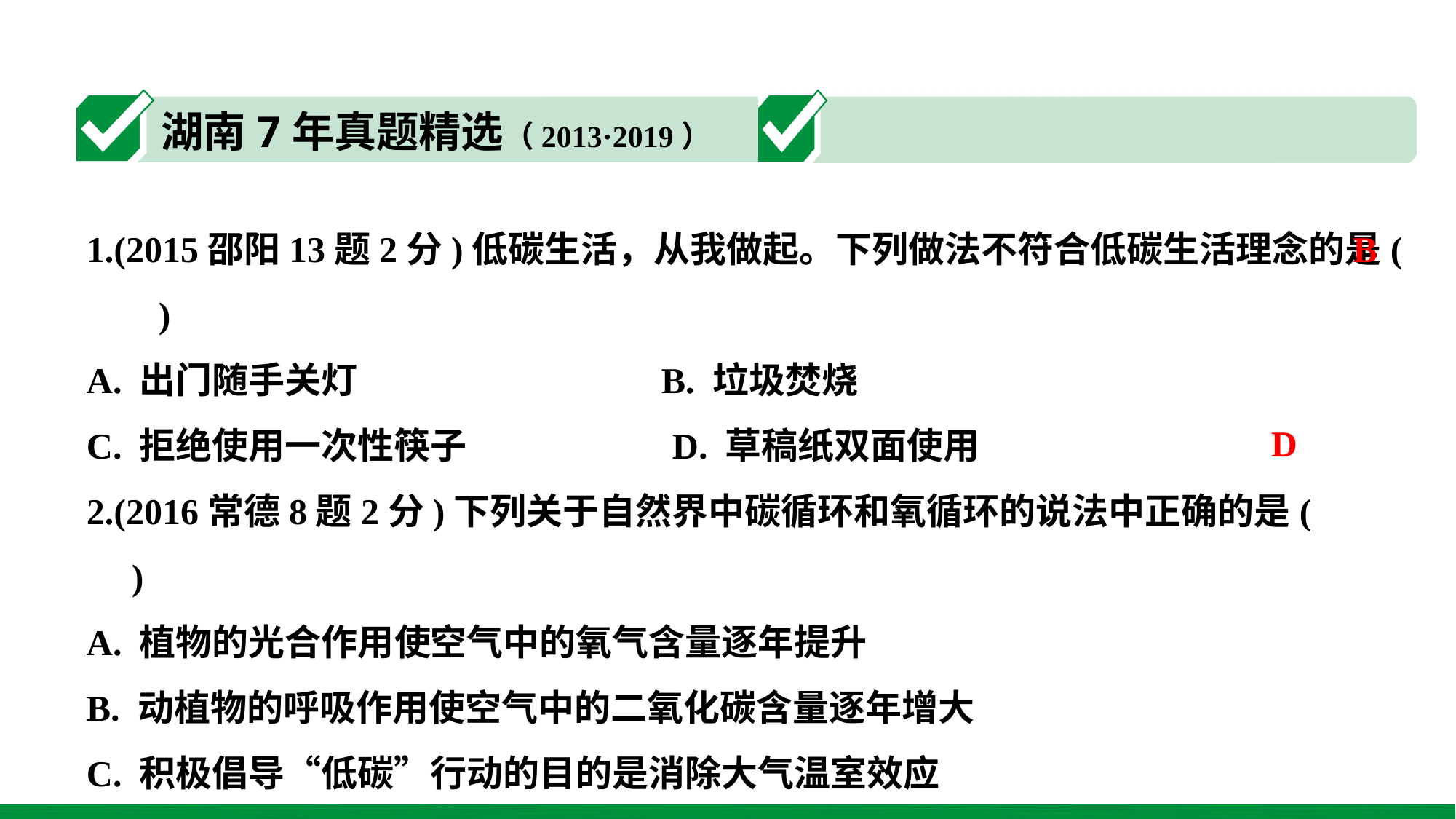

1.(2015邵阳13题2分)低碳生活，从我做起。下列做法不符合低碳生活理念的是(   　)
A. 出门随手关灯                                    B. 垃圾焚烧
C. 拒绝使用一次性筷子                        D. 草稿纸双面使用
2.(2016常德8题2分)下列关于自然界中碳循环和氧循环的说法中正确的是(　　)
A. 植物的光合作用使空气中的氧气含量逐年提升
B. 动植物的呼吸作用使空气中的二氧化碳含量逐年增大
C. 积极倡导“低碳”行动的目的是消除大气温室效应
D. 大气中的氧气含量在各因素作用下能保持相对稳定
B
D